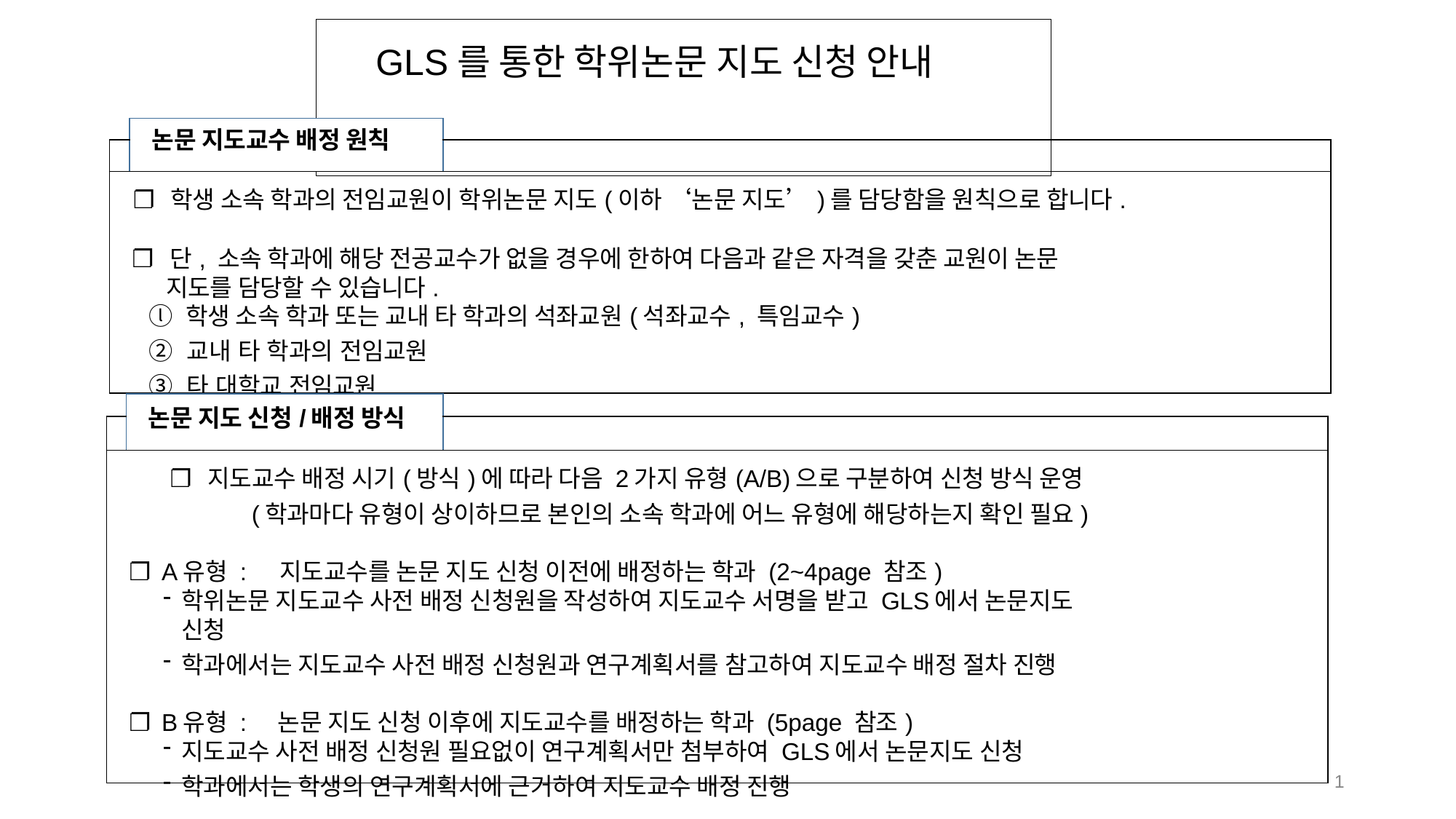

# GLS를 통한 학위논문 지도 신청 안내
|  | 논문 지도교수 배정 원칙 |  |
| --- | --- | --- |
|  |  |  |
| ❐ 학생 소속 학과의 전임교원이 학위논문 지도(이하 ‘논문 지도’)를 담당함을 원칙으로 합니다. ❐ 단, 소속 학과에 해당 전공교수가 없을 경우에 한하여 다음과 같은 자격을 갖춘 교원이 논문 지도를 담당할 수 있습니다. ⓛ 학생 소속 학과 또는 교내 타 학과의 석좌교원(석좌교수, 특임교수) ② 교내 타 학과의 전임교원 ③ 타 대학교 전임교원 |  |  |

|  | 논문 지도 신청/배정 방식 |  |
| --- | --- | --- |
|  |  |  |
| ❐ 지도교수 배정 시기(방식)에 따라 다음 2가지 유형(A/B)으로 구분하여 신청 방식 운영 (학과마다 유형이 상이하므로 본인의 소속 학과에 어느 유형에 해당하는지 확인 필요) ❐ A유형 : 지도교수를 논문 지도 신청 이전에 배정하는 학과 (2~4page 참조) 학위논문 지도교수 사전 배정 신청원을 작성하여 지도교수 서명을 받고 GLS에서 논문지도 신청 학과에서는 지도교수 사전 배정 신청원과 연구계획서를 참고하여 지도교수 배정 절차 진행 ❐ B유형 : 논문 지도 신청 이후에 지도교수를 배정하는 학과 (5page 참조) 지도교수 사전 배정 신청원 필요없이 연구계획서만 첨부하여 GLS에서 논문지도 신청 학과에서는 학생의 연구계획서에 근거하여 지도교수 배정 진행 |  |  |

1